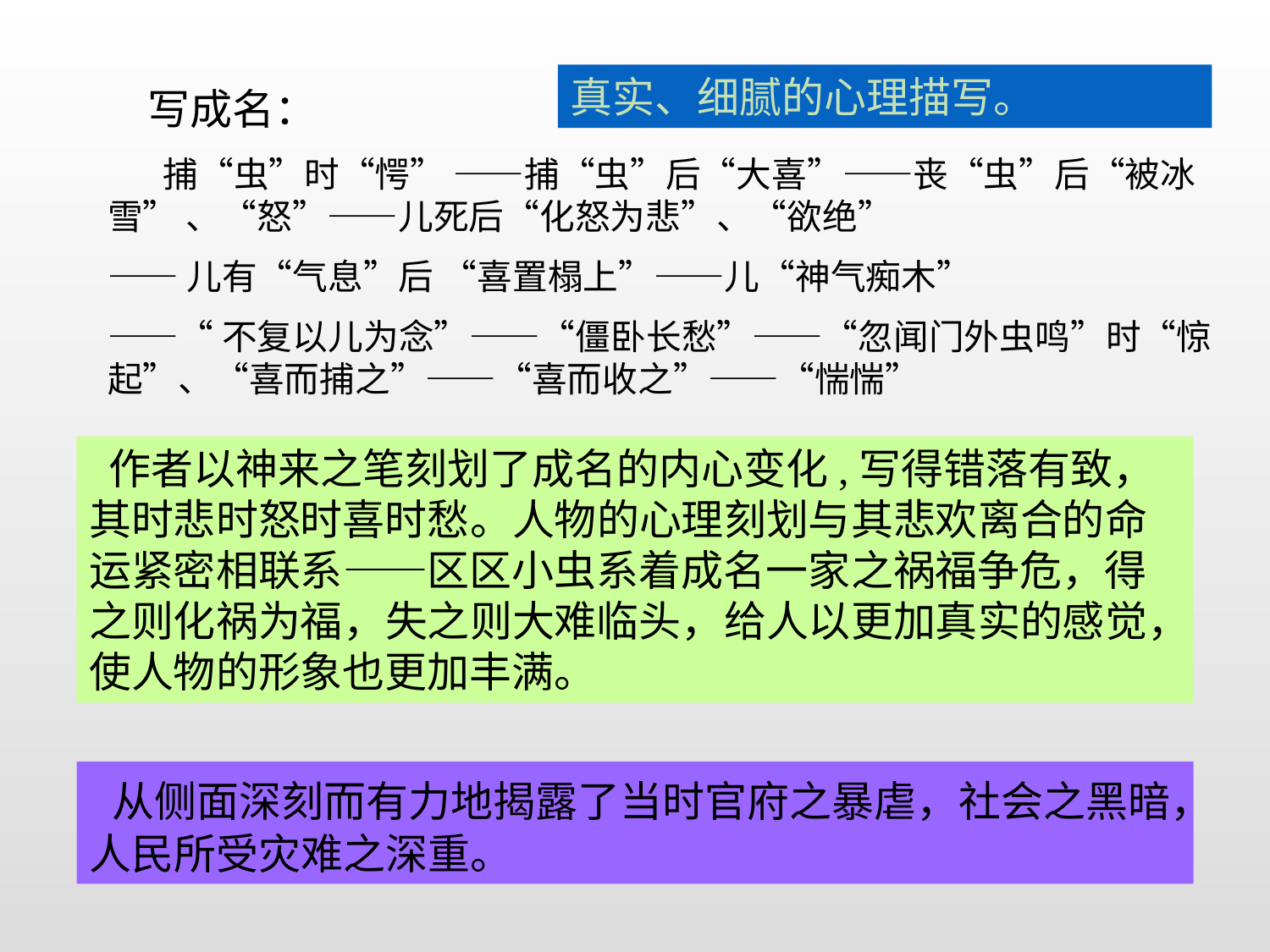

真实、细腻的心理描写。
写成名：
      捕“虫”时“愕” ——捕“虫”后“大喜”——丧“虫”后“被冰雪” 、“怒”——儿死后“化怒为悲”、“欲绝”
——儿有“气息”后 “喜置榻上”——儿“神气痴木”
——“不复以儿为念”——“僵卧长愁”——“忽闻门外虫鸣”时“惊起”、“喜而捕之”——“喜而收之”——“惴惴”
 作者以神来之笔刻划了成名的内心变化,写得错落有致，其时悲时怒时喜时愁。人物的心理刻划与其悲欢离合的命运紧密相联系——区区小虫系着成名一家之祸福争危，得之则化祸为福，失之则大难临头，给人以更加真实的感觉，使人物的形象也更加丰满。

 从侧面深刻而有力地揭露了当时官府之暴虐，社会之黑暗，人民所受灾难之深重。